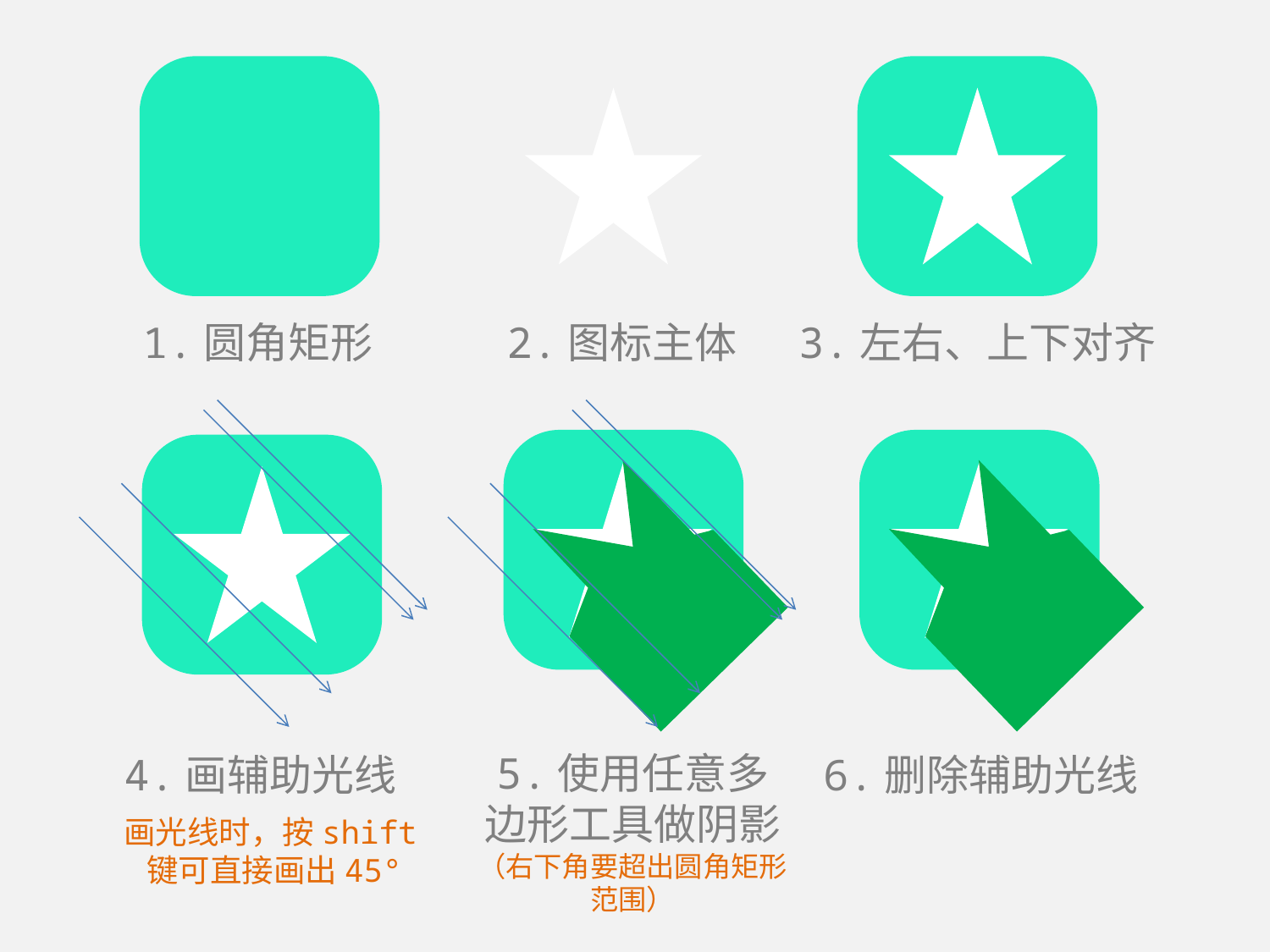

1.圆角矩形
2.图标主体
3.左右、上下对齐

5.使用任意多边形工具做阴影
（右下角要超出圆角矩形范围）
4.画辅助光线
6.删除辅助光线
画光线时，按shift键可直接画出45°